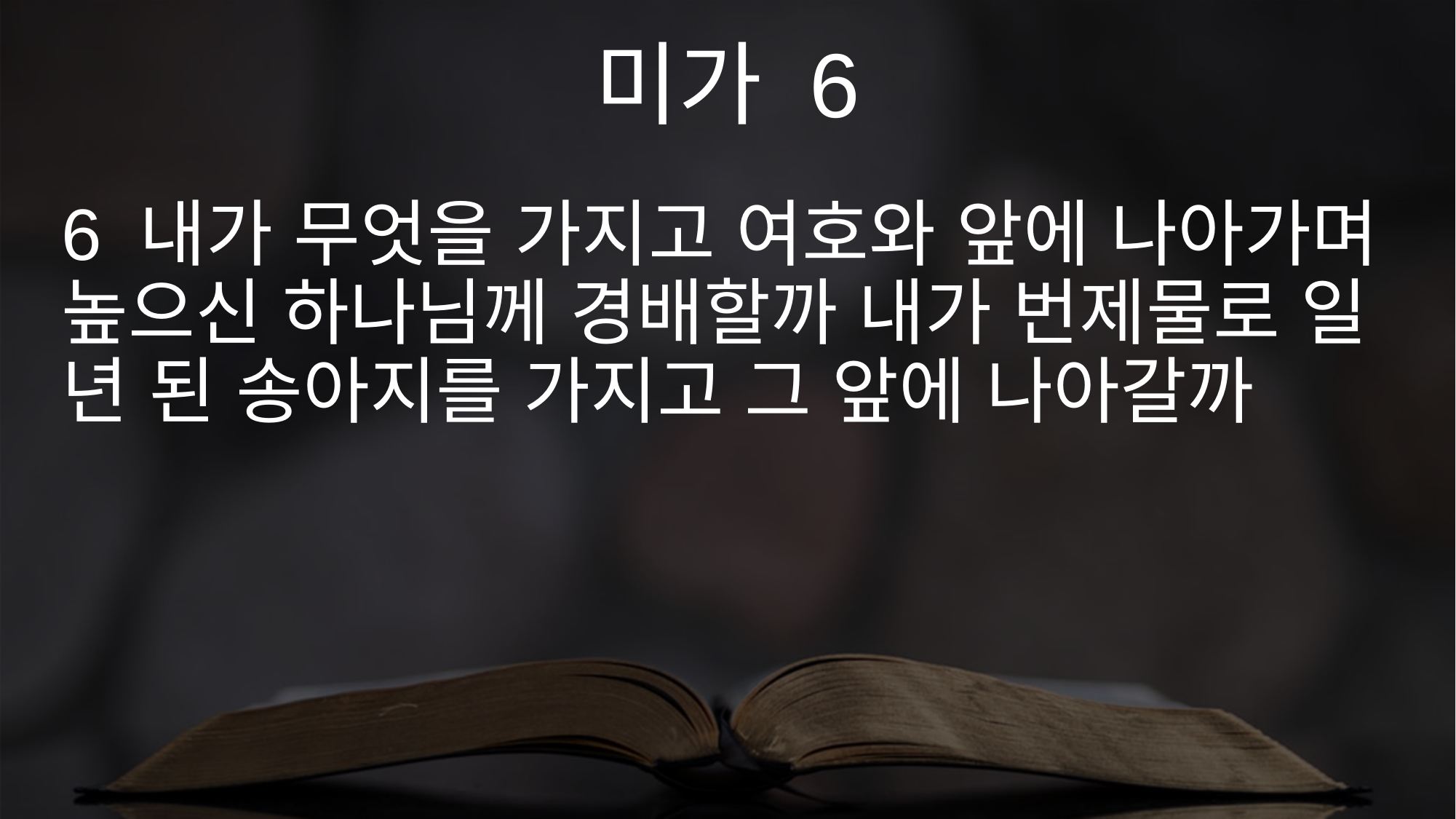

미가 6
6 내가 무엇을 가지고 여호와 앞에 나아가며 높으신 하나님께 경배할까 내가 번제물로 일 년 된 송아지를 가지고 그 앞에 나아갈까